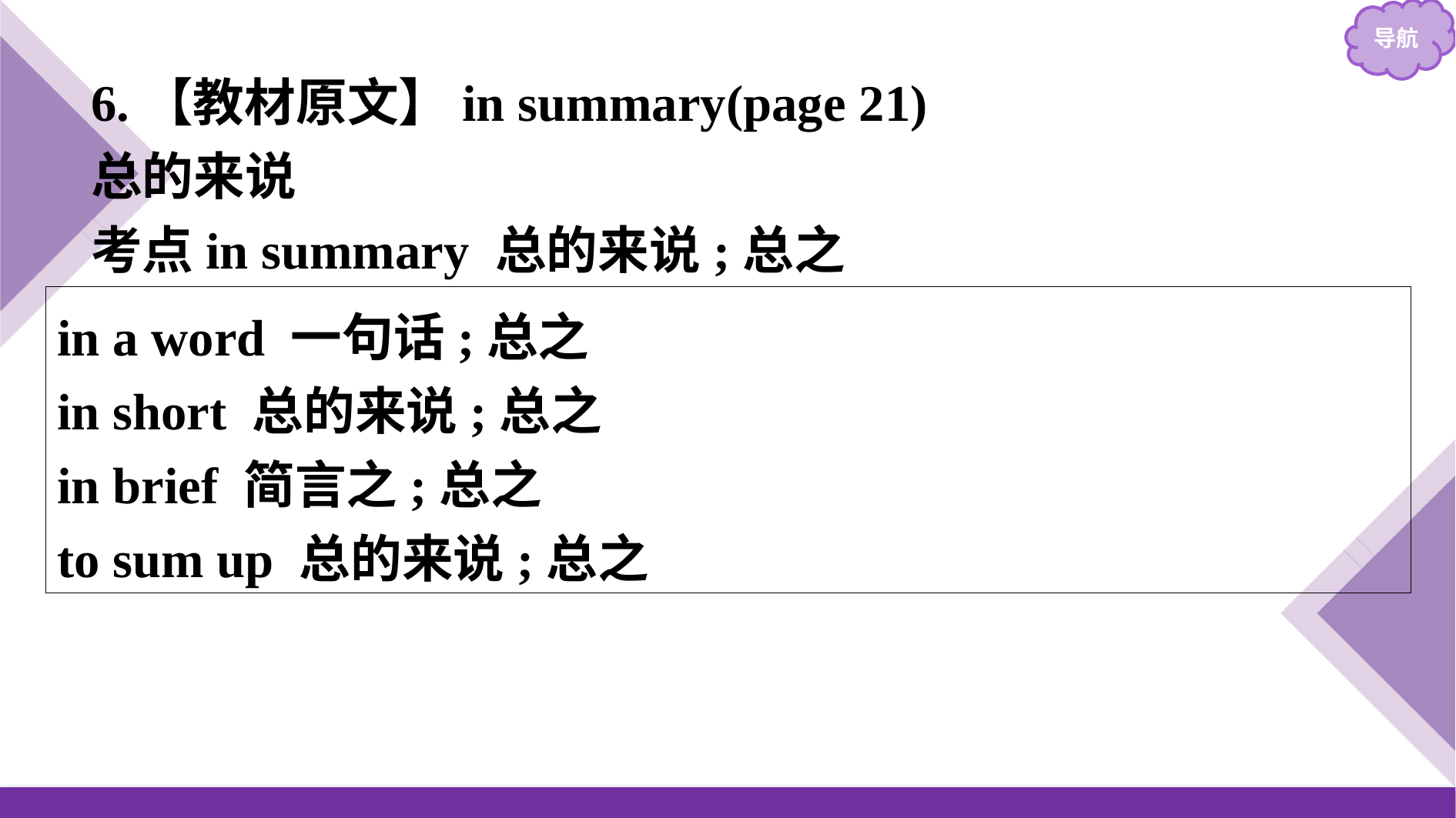

6.【教材原文】in summary(page 21)
总的来说
考点in summary 总的来说;总之
in a word 一句话;总之
in short 总的来说;总之
in brief 简言之;总之
to sum up 总的来说;总之